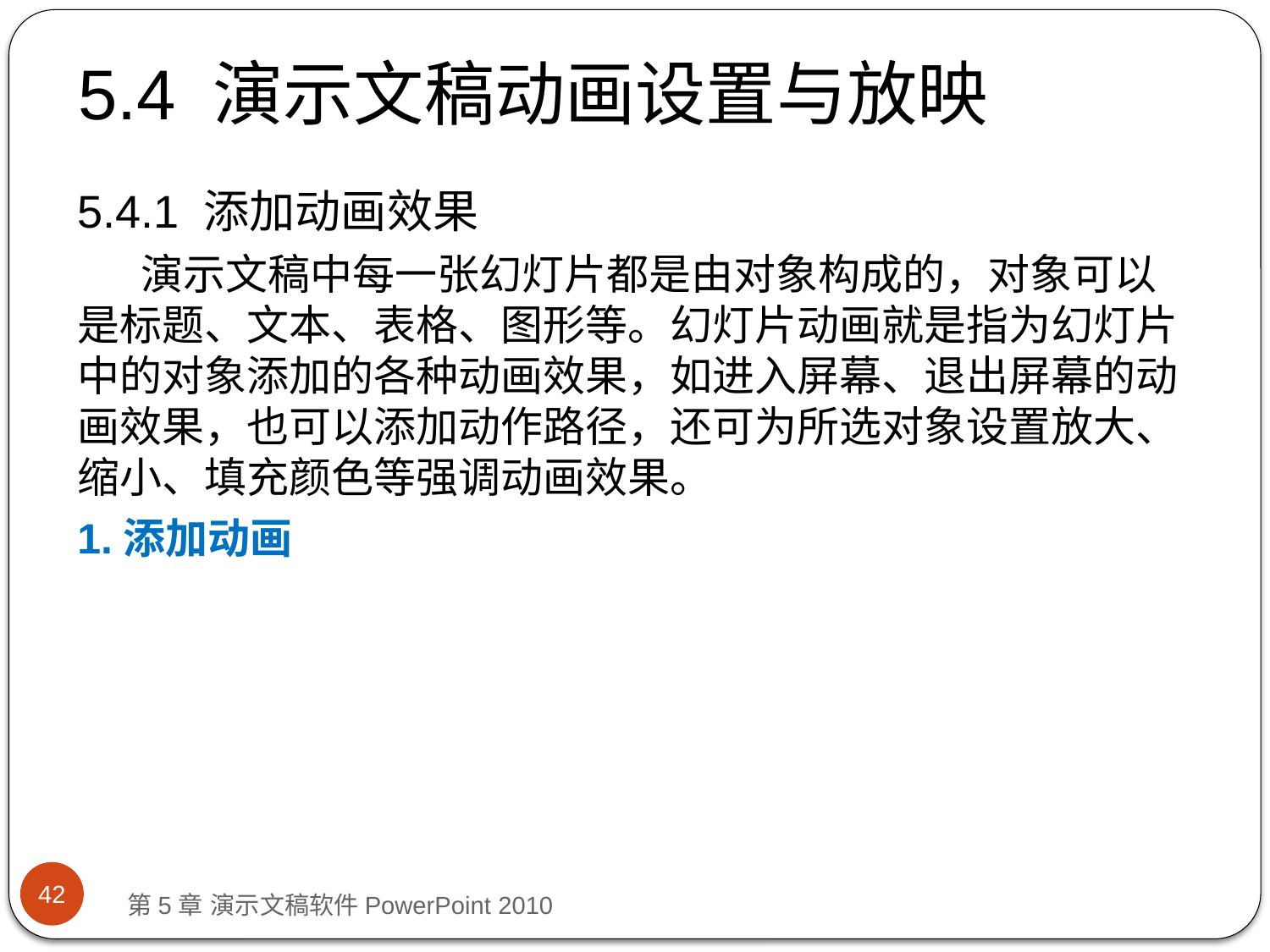

# 5.4 演示文稿动画设置与放映
5.4.1 添加动画效果
演示文稿中每一张幻灯片都是由对象构成的，对象可以是标题、文本、表格、图形等。幻灯片动画就是指为幻灯片中的对象添加的各种动画效果，如进入屏幕、退出屏幕的动画效果，也可以添加动作路径，还可为所选对象设置放大、缩小、填充颜色等强调动画效果。
1.添加动画

42
第5章 演示文稿软件PowerPoint 2010